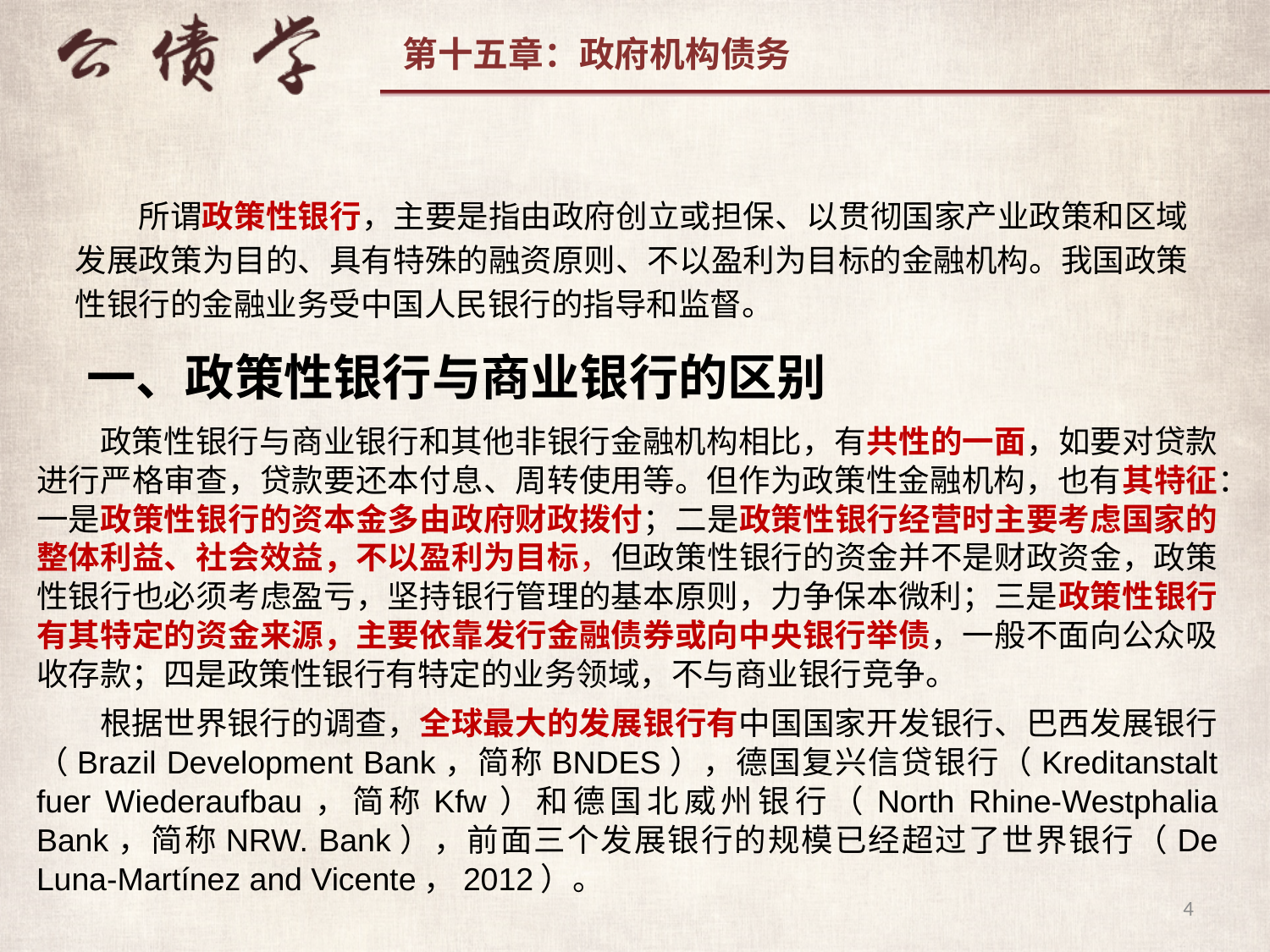

所谓政策性银行，主要是指由政府创立或担保、以贯彻国家产业政策和区域发展政策为目的、具有特殊的融资原则、不以盈利为目标的金融机构。我国政策性银行的金融业务受中国人民银行的指导和监督。
一、政策性银行与商业银行的区别
政策性银行与商业银行和其他非银行金融机构相比，有共性的一面，如要对贷款进行严格审查，贷款要还本付息、周转使用等。但作为政策性金融机构，也有其特征：一是政策性银行的资本金多由政府财政拨付；二是政策性银行经营时主要考虑国家的整体利益、社会效益，不以盈利为目标，但政策性银行的资金并不是财政资金，政策性银行也必须考虑盈亏，坚持银行管理的基本原则，力争保本微利；三是政策性银行有其特定的资金来源，主要依靠发行金融债券或向中央银行举债，一般不面向公众吸收存款；四是政策性银行有特定的业务领域，不与商业银行竞争。
根据世界银行的调查，全球最大的发展银行有中国国家开发银行、巴西发展银行（Brazil Development Bank，简称BNDES），德国复兴信贷银行（Kreditanstalt fuer Wiederaufbau，简称Kfw）和德国北威州银行（North Rhine-Westphalia Bank，简称NRW. Bank），前面三个发展银行的规模已经超过了世界银行（De Luna-Martínez and Vicente，2012）。
4